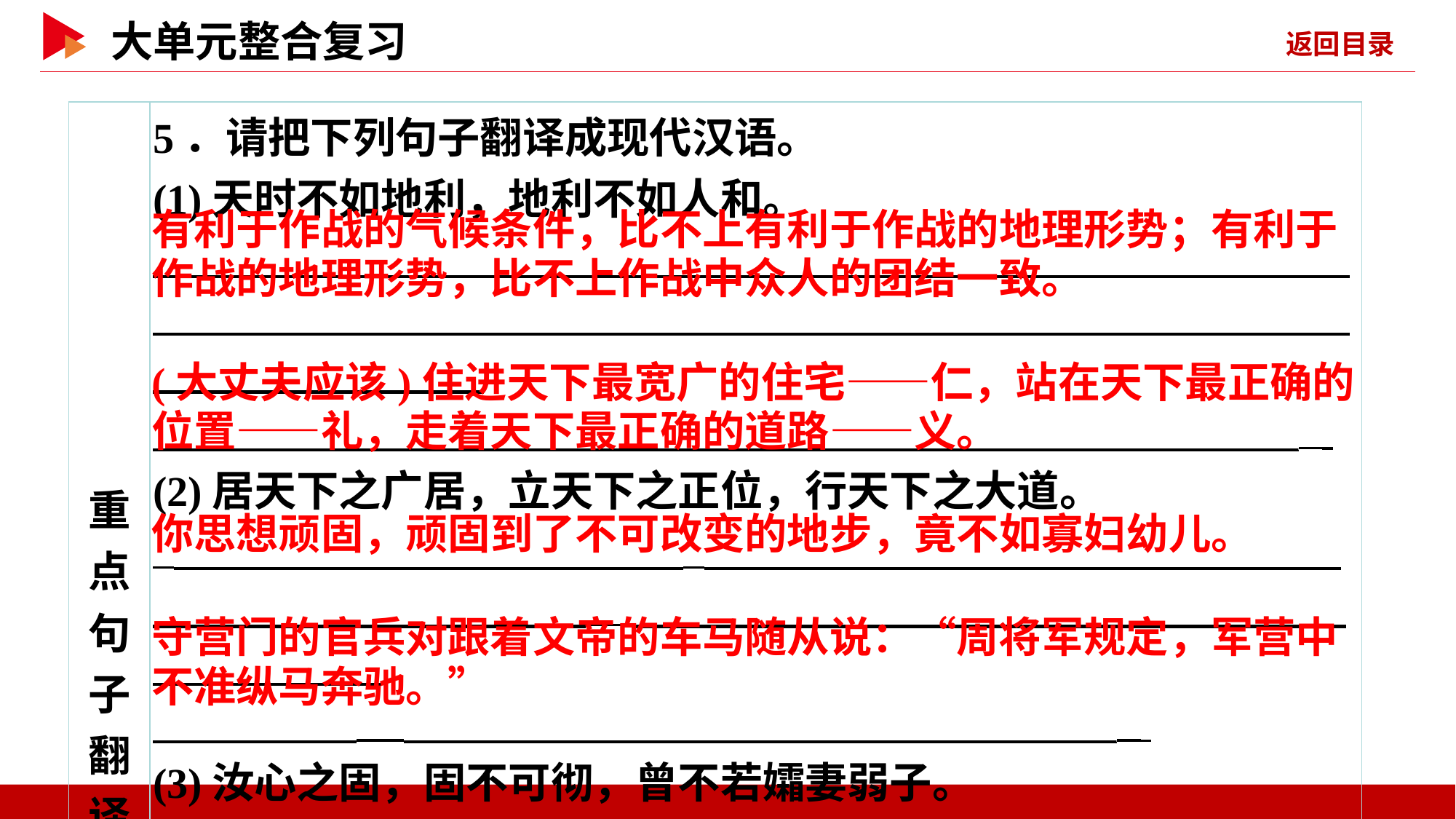

| 重点句 子翻译 | 5．请把下列句子翻译成现代汉语。 (1)天时不如地利，地利不如人和。 \_ \_ (2)居天下之广居，立天下之正位，行天下之大道。 \_ \_ (3)汝心之固，固不可彻，曾不若孀妻弱子。 \_ (4)壁门士吏谓从属车骑曰：“将军约，军中不得驱驰。” \_ \_ |
| --- | --- |
有利于作战的气候条件，比不上有利于作战的地理形势；有利于
作战的地理形势，比不上作战中众人的团结一致。
(大丈夫应该)住进天下最宽广的住宅——仁，站在天下最正确的
位置——礼，走着天下最正确的道路——义。
你思想顽固，顽固到了不可改变的地步，竟不如寡妇幼儿。
守营门的官兵对跟着文帝的车马随从说：“周将军规定，军营中
不准纵马奔驰。”